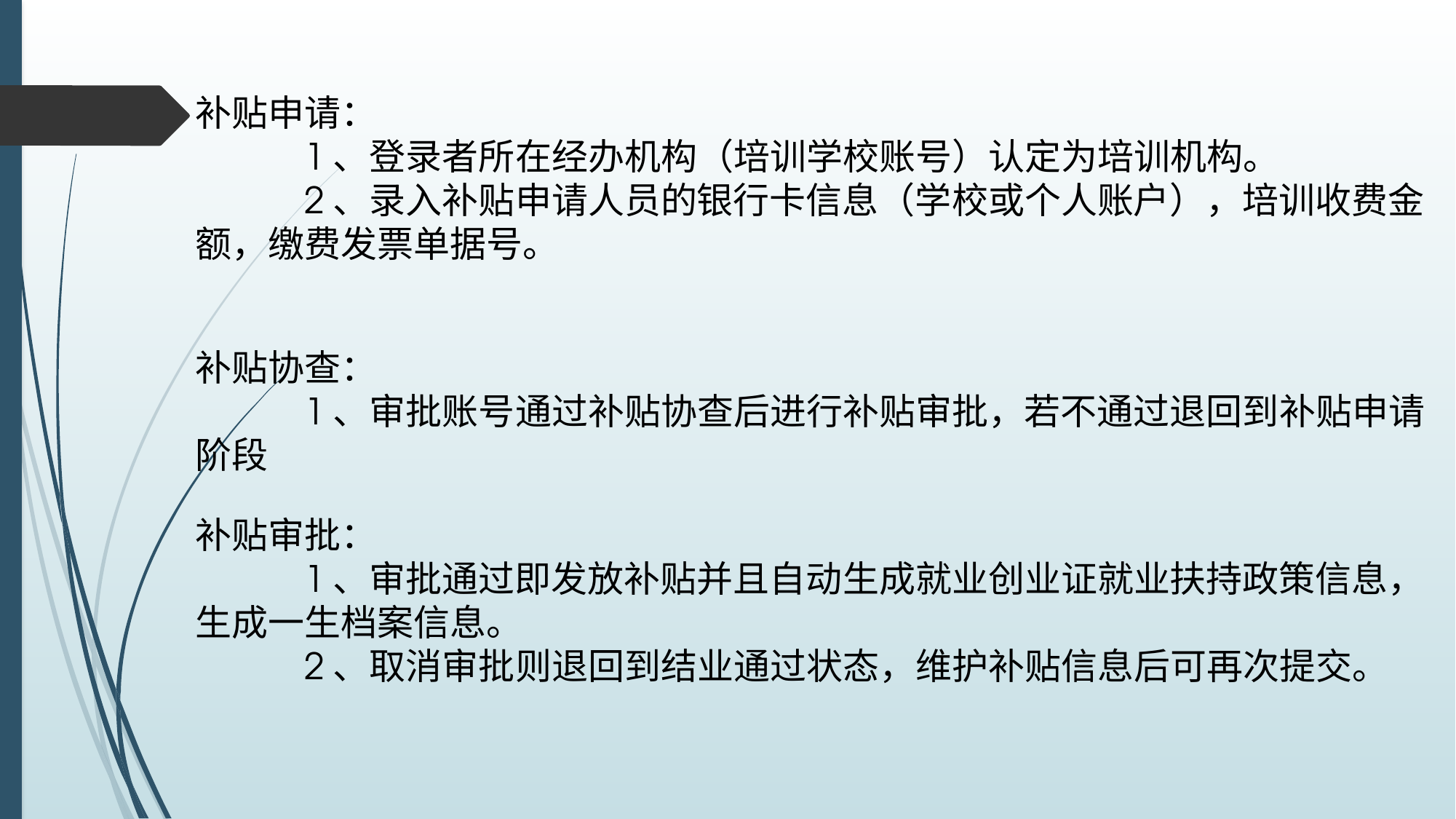

补贴申请：
	1、登录者所在经办机构（培训学校账号）认定为培训机构。
	2、录入补贴申请人员的银行卡信息（学校或个人账户），培训收费金额，缴费发票单据号。
补贴协查：
	1、审批账号通过补贴协查后进行补贴审批，若不通过退回到补贴申请阶段
补贴审批：
	1、审批通过即发放补贴并且自动生成就业创业证就业扶持政策信息，生成一生档案信息。
	2、取消审批则退回到结业通过状态，维护补贴信息后可再次提交。